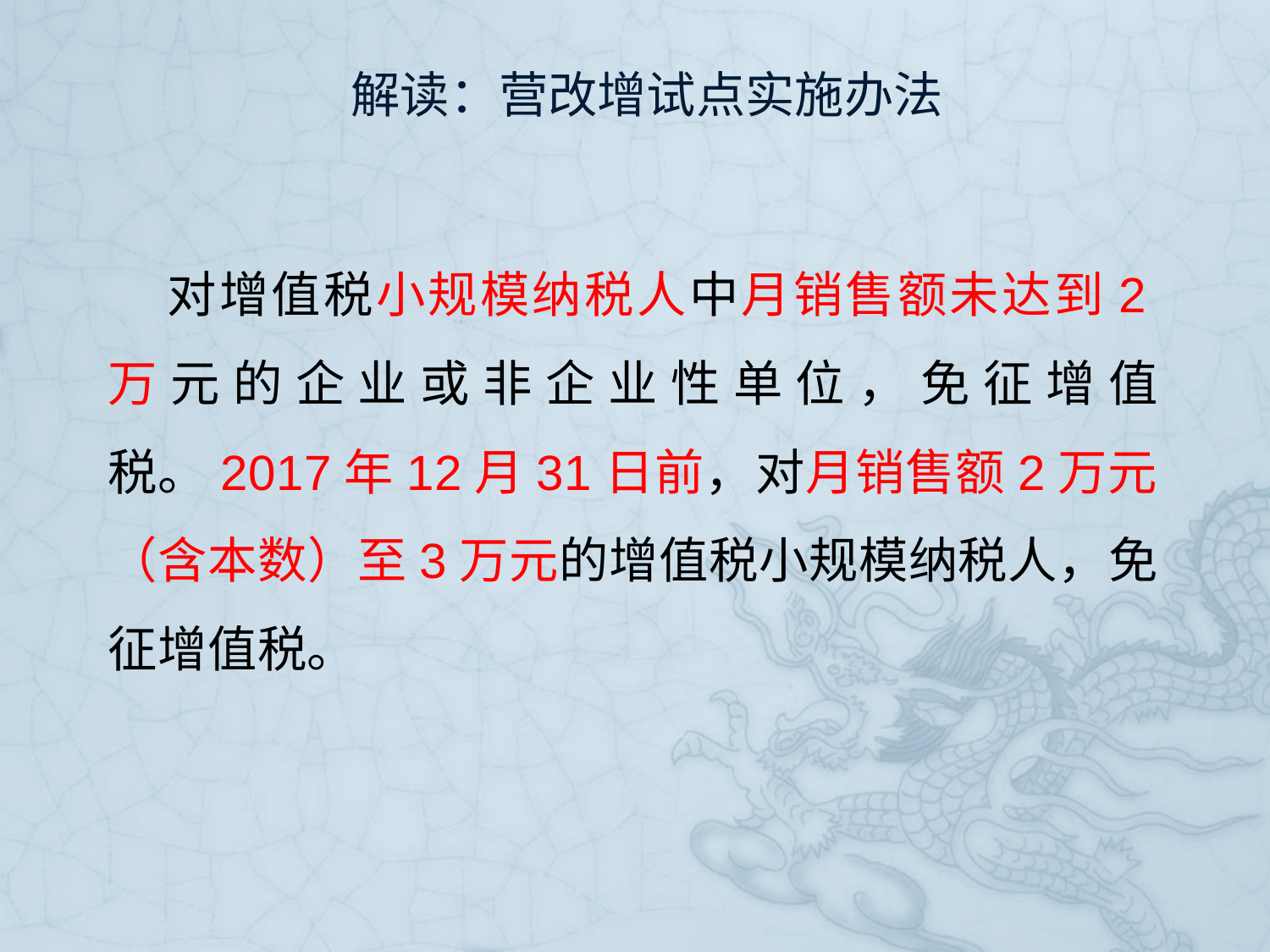

# 解读：营改增试点实施办法

对增值税小规模纳税人中月销售额未达到2万元的企业或非企业性单位，免征增值税。2017年12月31日前，对月销售额2万元（含本数）至3万元的增值税小规模纳税人，免征增值税。